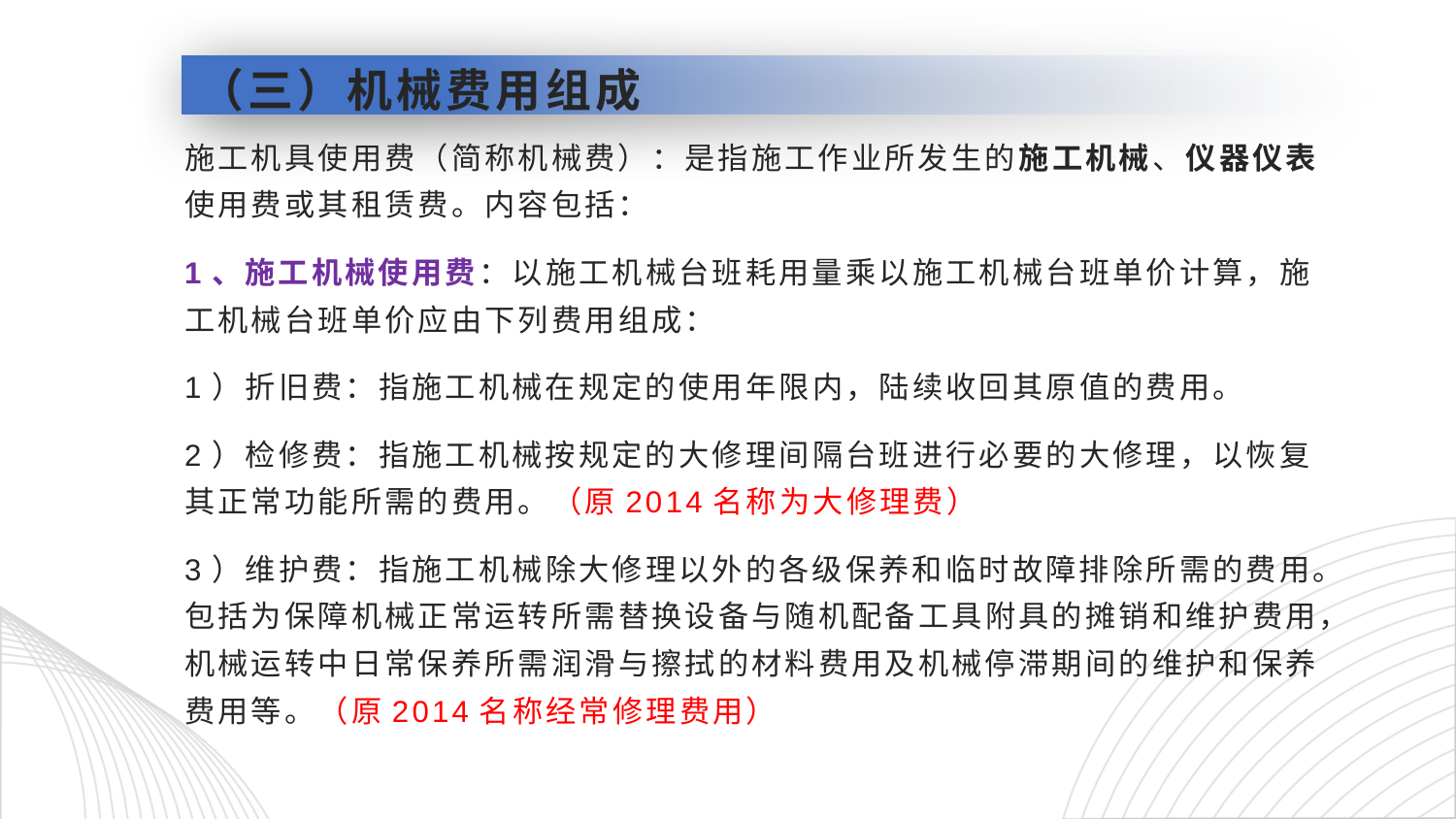

# （三）机械费用组成

施工机具使用费（简称机械费）：是指施工作业所发生的施工机械、仪器仪表使用费或其租赁费。内容包括：
1、施工机械使用费：以施工机械台班耗用量乘以施工机械台班单价计算，施工机械台班单价应由下列费用组成：
1）折旧费：指施工机械在规定的使用年限内，陆续收回其原值的费用。
2）检修费：指施工机械按规定的大修理间隔台班进行必要的大修理，以恢复其正常功能所需的费用。（原2014名称为大修理费）
3）维护费：指施工机械除大修理以外的各级保养和临时故障排除所需的费用。包括为保障机械正常运转所需替换设备与随机配备工具附具的摊销和维护费用，机械运转中日常保养所需润滑与擦拭的材料费用及机械停滞期间的维护和保养费用等。（原2014名称经常修理费用）